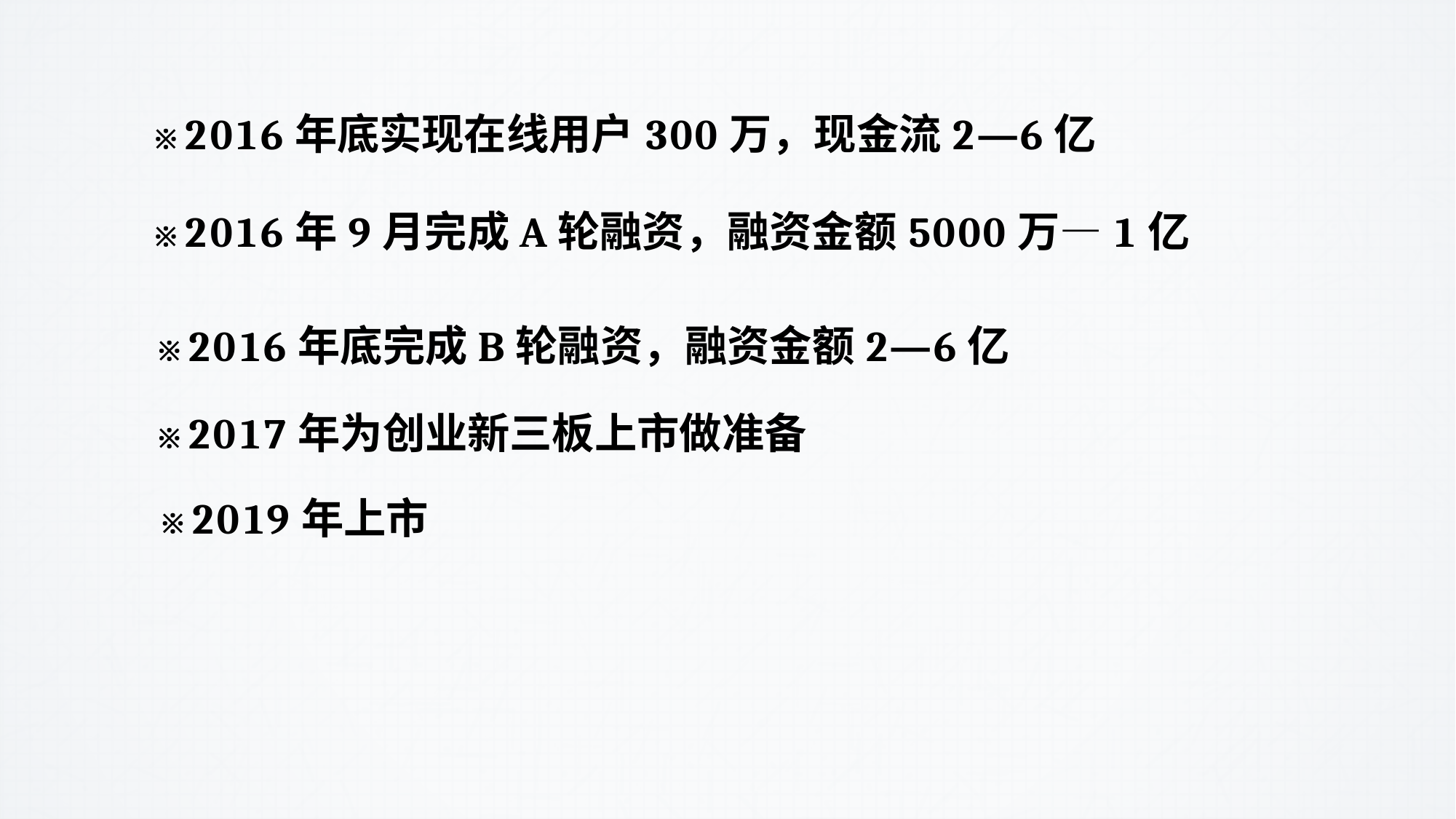

※ 2016年底实现在线用户300万，现金流2—6亿
※ 2016年9月完成A轮融资，融资金额5000万—1亿
※ 2016年底完成B轮融资，融资金额2—6亿
※ 2017年为创业新三板上市做准备
※ 2019年上市